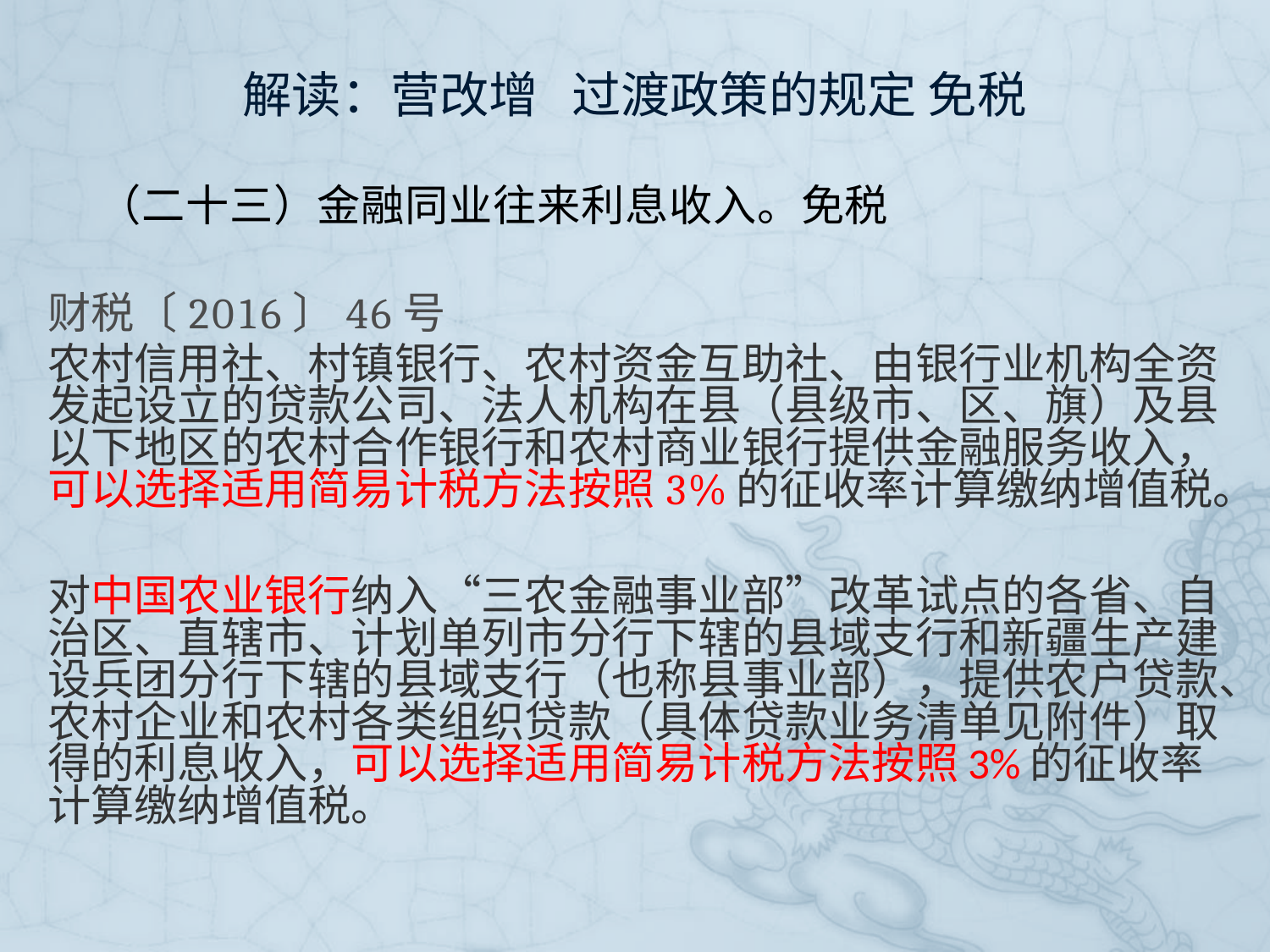

# 解读：营改增   过渡政策的规定 免税
（二十三）金融同业往来利息收入。免税

财税〔2016〕46号
农村信用社、村镇银行、农村资金互助社、由银行业机构全资发起设立的贷款公司、法人机构在县（县级市、区、旗）及县以下地区的农村合作银行和农村商业银行提供金融服务收入，可以选择适用简易计税方法按照3%的征收率计算缴纳增值税。

对中国农业银行纳入“三农金融事业部”改革试点的各省、自治区、直辖市、计划单列市分行下辖的县域支行和新疆生产建设兵团分行下辖的县域支行（也称县事业部），提供农户贷款、农村企业和农村各类组织贷款（具体贷款业务清单见附件）取得的利息收入，可以选择适用简易计税方法按照3%的征收率计算缴纳增值税。